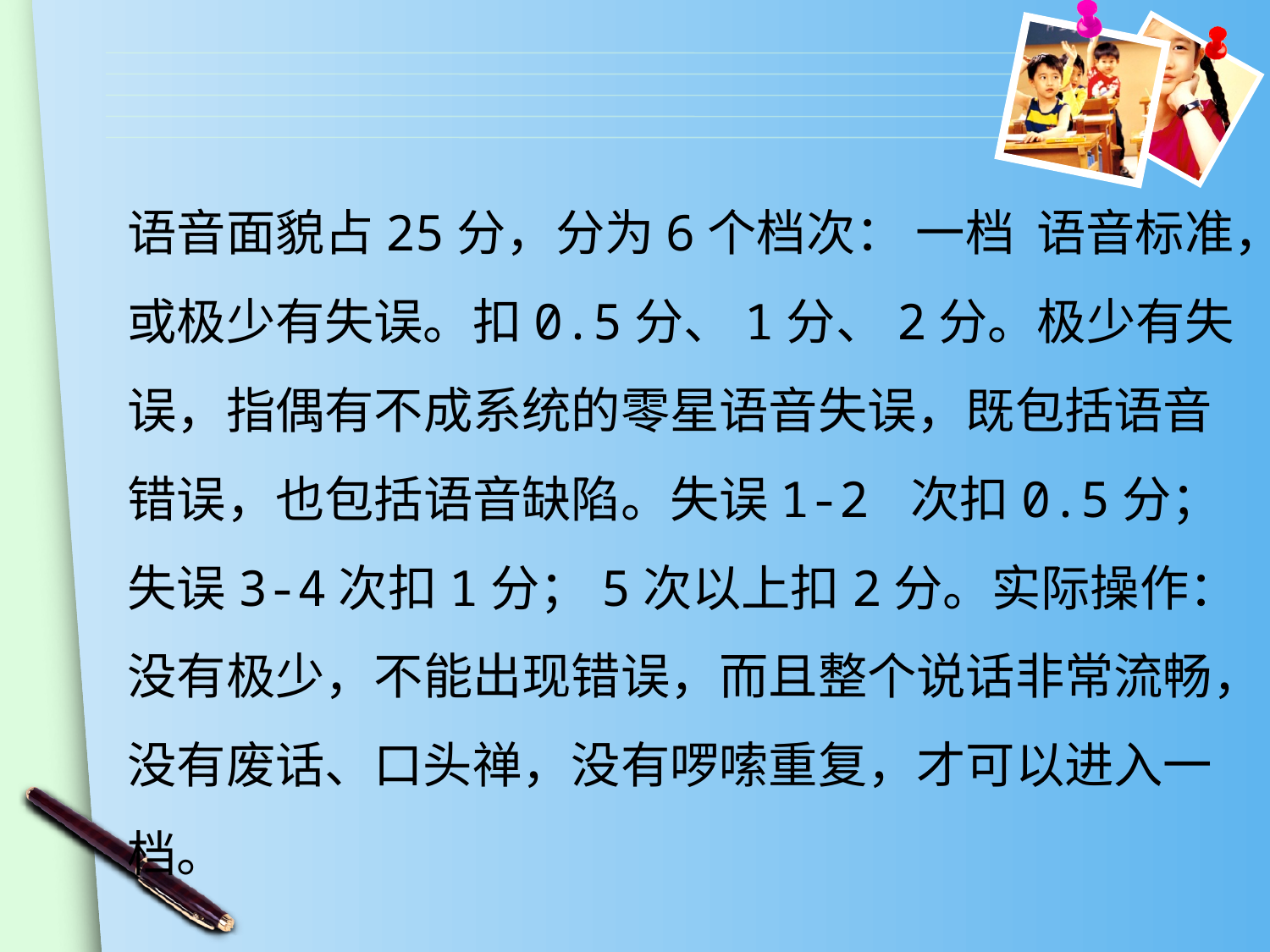

语音面貌占25分，分为6个档次： 一档  语音标准，或极少有失误。扣0.5分、1分、2分。极少有失误，指偶有不成系统的零星语音失误，既包括语音错误，也包括语音缺陷。失误1-2 次扣0.5分；失误3-4次扣1分；5次以上扣2分。实际操作：没有极少，不能出现错误，而且整个说话非常流畅，没有废话、口头禅，没有啰嗦重复，才可以进入一档。